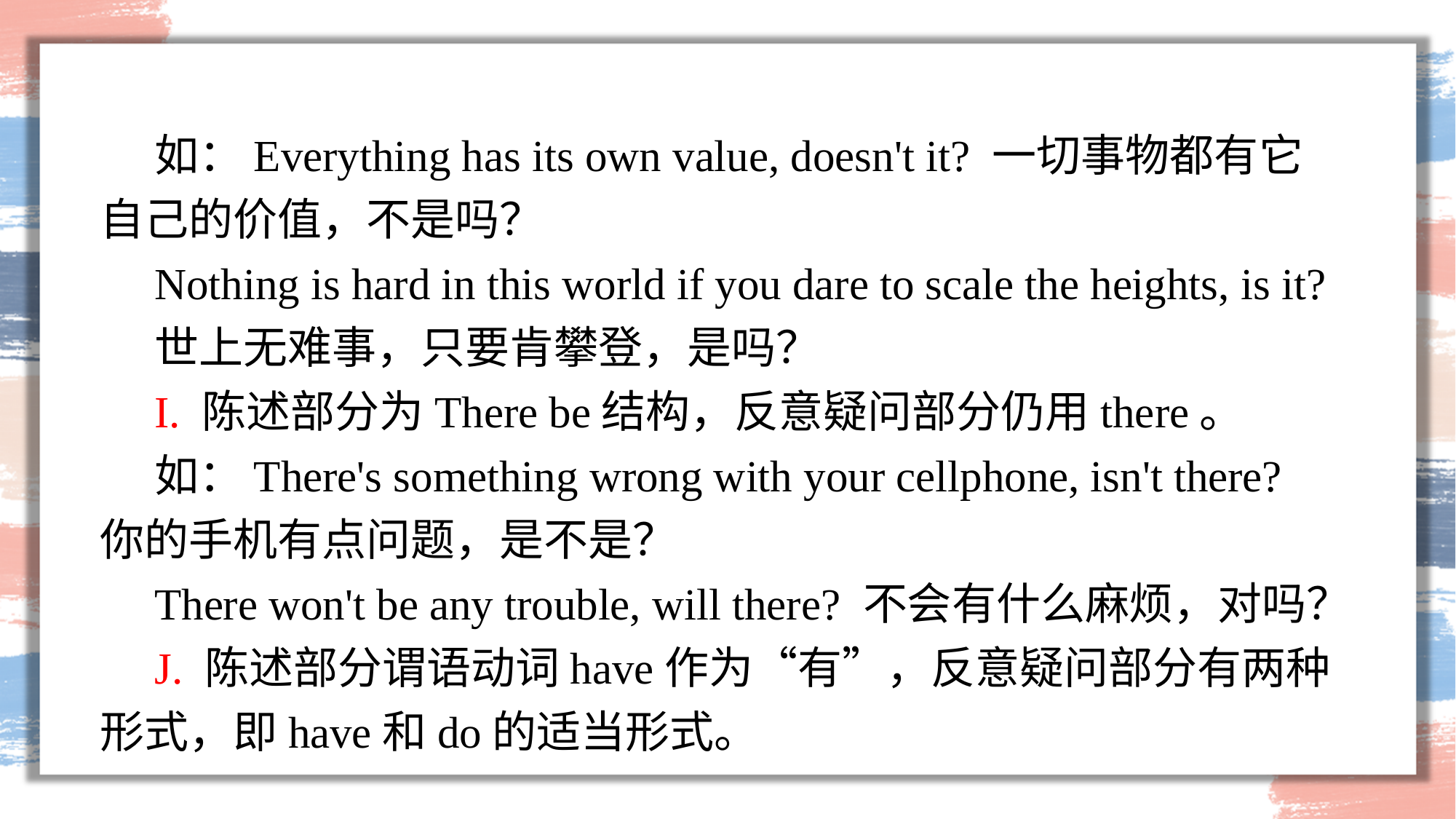

如：Everything has its own value, doesn't it? 一切事物都有它自己的价值，不是吗？
Nothing is hard in this world if you dare to scale the heights, is it?
世上无难事，只要肯攀登，是吗？
I. 陈述部分为There be结构，反意疑问部分仍用there。
如：There's something wrong with your cellphone, isn't there? 你的手机有点问题，是不是？
There won't be any trouble, will there? 不会有什么麻烦，对吗？
J. 陈述部分谓语动词have作为“有”，反意疑问部分有两种形式，即have和do的适当形式。